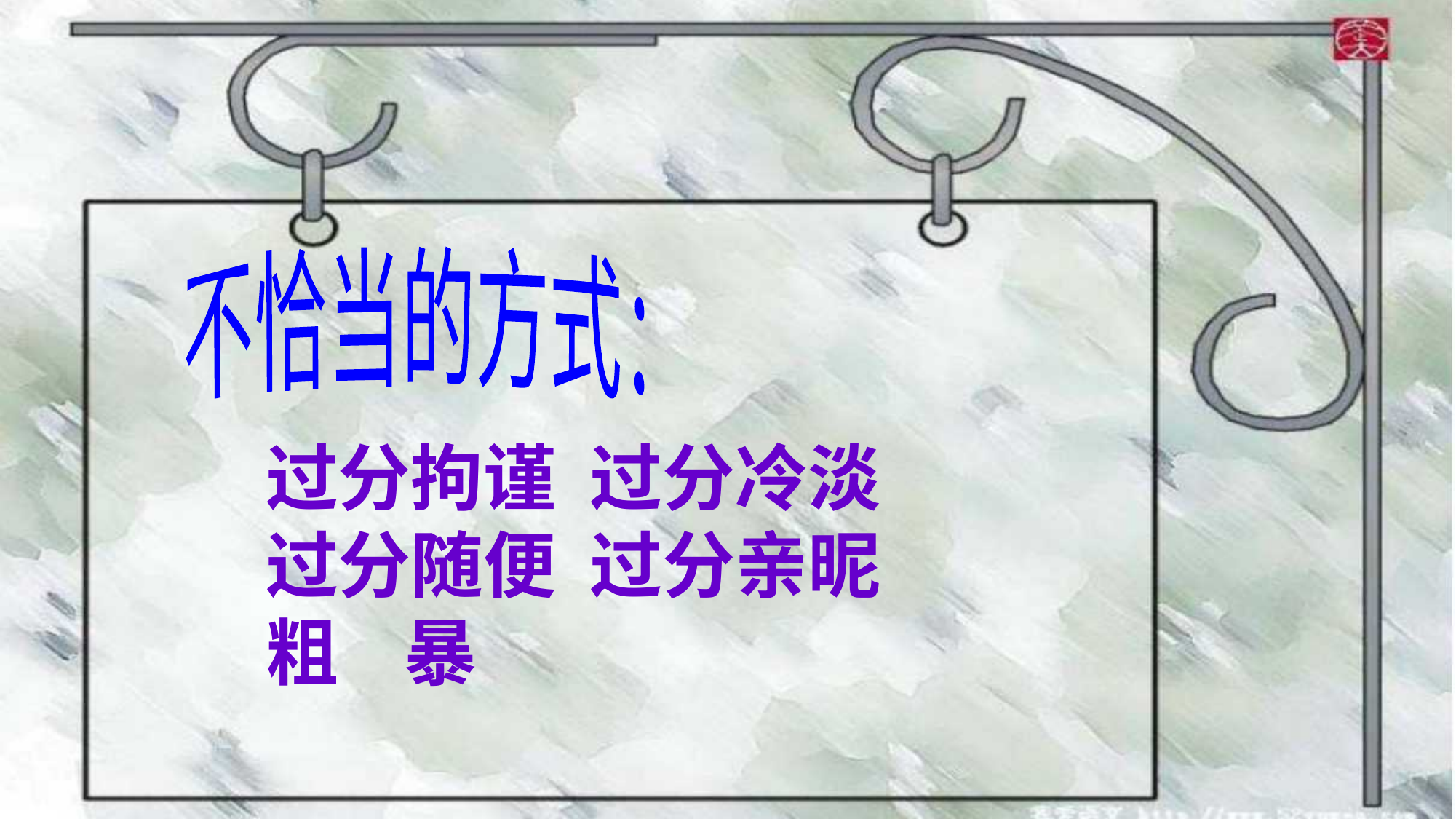

不恰当的方式：
过分拘谨  过分冷淡
过分随便  过分亲昵
粗    暴